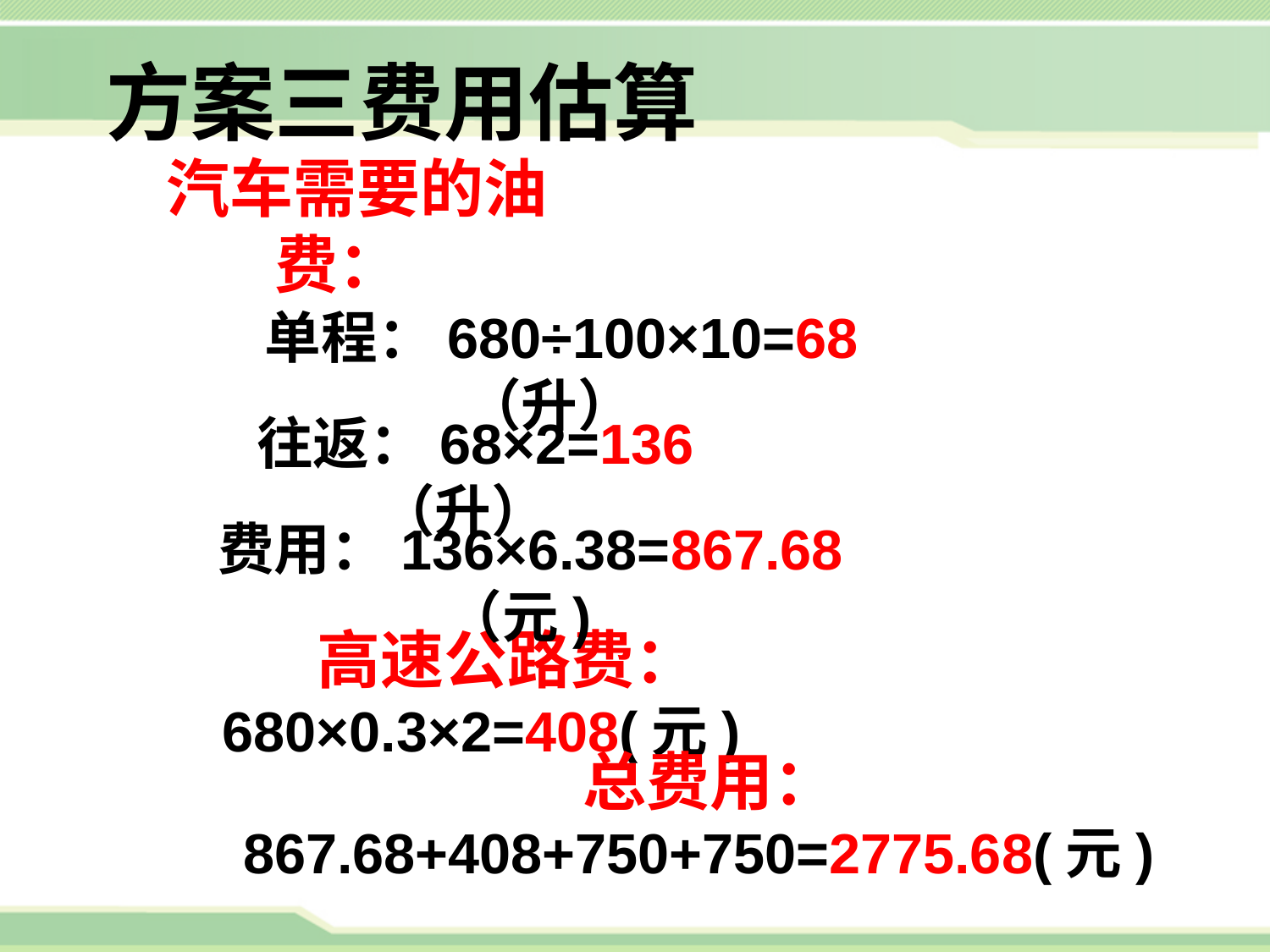

# 方案三费用估算
汽车需要的油费：
单程：680÷100×10=68（升）
往返：68×2=136（升）
费用：136×6.38=867.68（元)
 高速公路费：680×0.3×2=408(元)
总费用：867.68+408+750+750=2775.68(元)